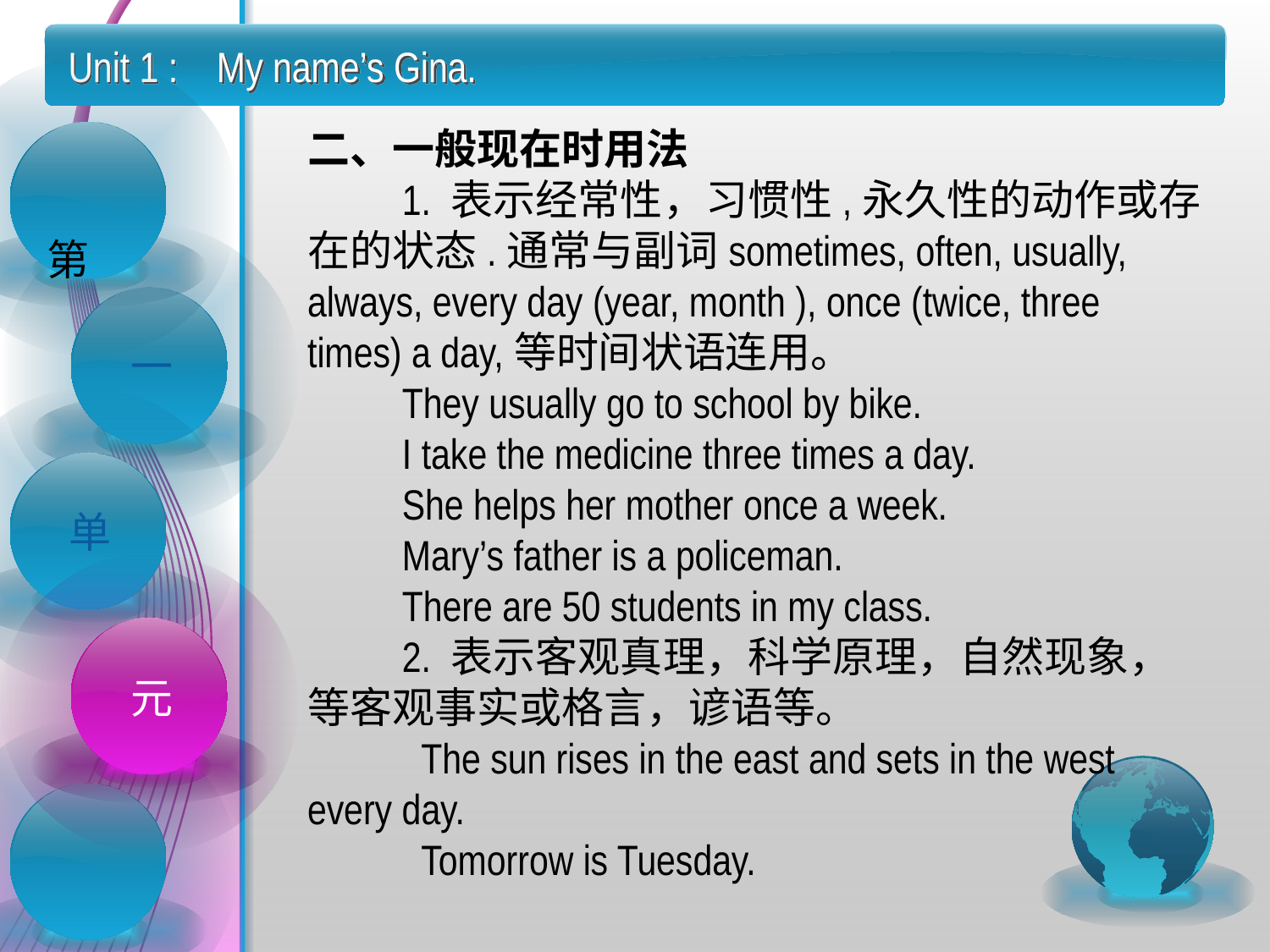

Unit 1 :    My name’s Gina.

二、一般现在时用法
　　1. 表示经常性，习惯性,永久性的动作或存在的状态.通常与副词sometimes, often, usually, always, every day (year, month ), once (twice, three times) a day,等时间状语连用。
　　They usually go to school by bike.
　　I take the medicine three times a day.
　　She helps her mother once a week.
　　Mary’s father is a policeman.
　　There are 50 students in my class.
　　2. 表示客观真理，科学原理，自然现象，等客观事实或格言，谚语等。
　　  The sun rises in the east and sets in the west every day.
　　  Tomorrow is Tuesday.
   第

一

单

元